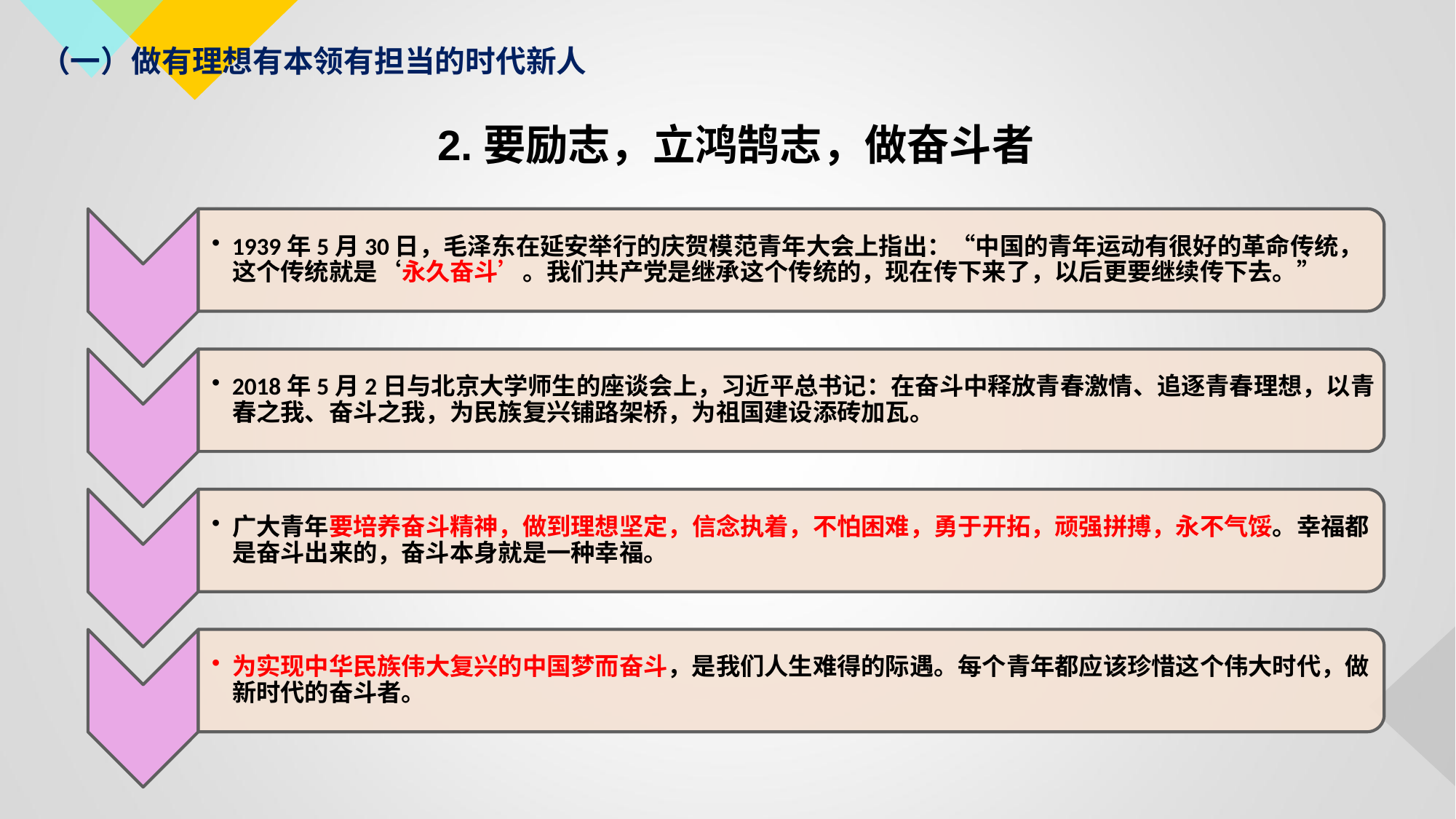

（一）做有理想有本领有担当的时代新人
# 2.要励志，立鸿鹄志，做奋斗者

1939年5月30日，毛泽东在延安举行的庆贺模范青年大会上指出：“中国的青年运动有很好的革命传统，这个传统就是‘永久奋斗’。我们共产党是继承这个传统的，现在传下来了，以后更要继续传下去。”

2018年5月2日与北京大学师生的座谈会上，习近平总书记：在奋斗中释放青春激情、追逐青春理想，以青春之我、奋斗之我，为民族复兴铺路架桥，为祖国建设添砖加瓦。

广大青年要培养奋斗精神，做到理想坚定，信念执着，不怕困难，勇于开拓，顽强拼搏，永不气馁。幸福都是奋斗出来的，奋斗本身就是一种幸福。

为实现中华民族伟大复兴的中国梦而奋斗，是我们人生难得的际遇。每个青年都应该珍惜这个伟大时代，做新时代的奋斗者。